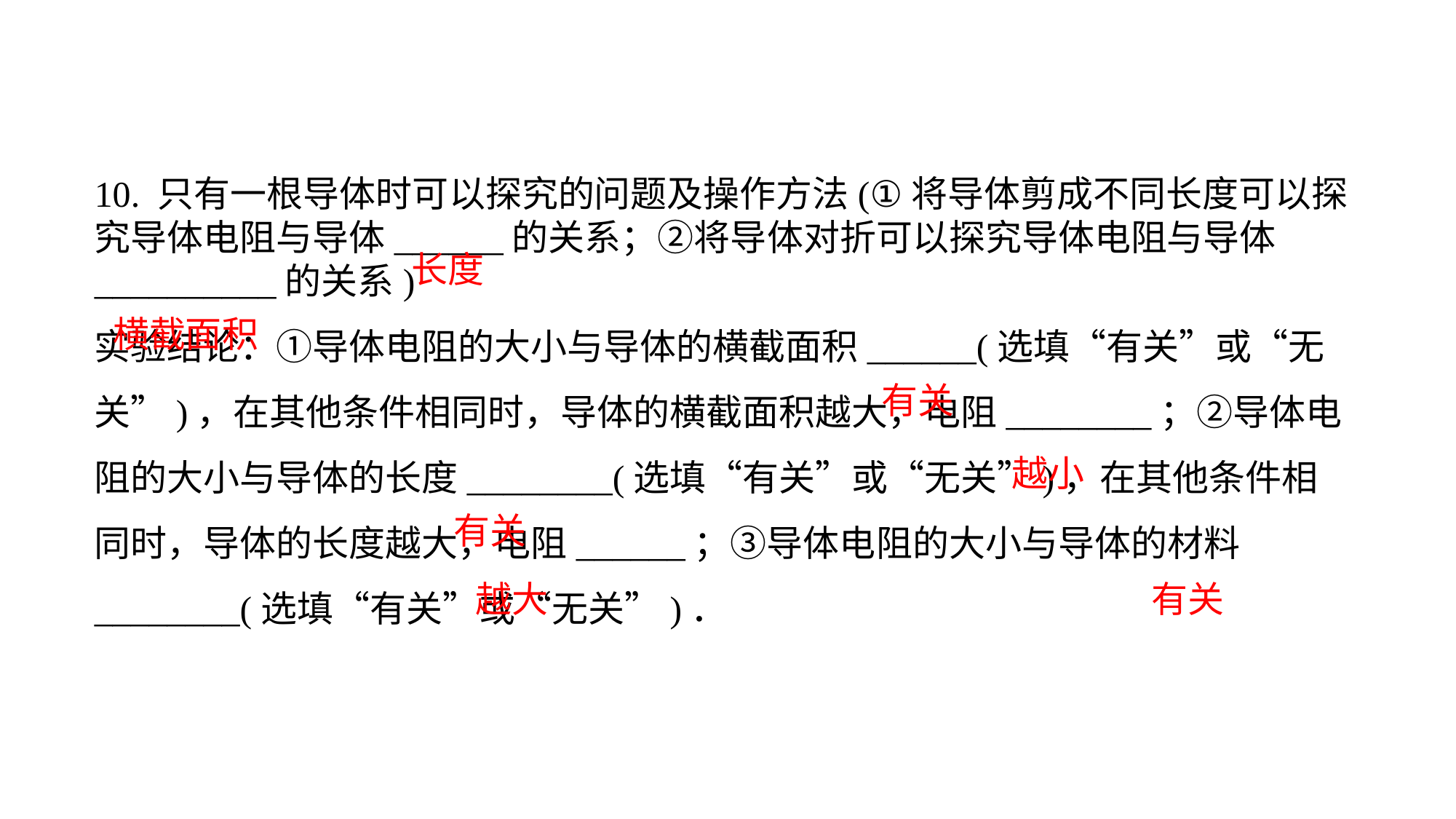

10. 只有一根导体时可以探究的问题及操作方法(①将导体剪成不同长度可以探究导体电阻与导体______的关系；②将导体对折可以探究导体电阻与导体__________的关系)实验结论：①导体电阻的大小与导体的横截面积______(选填“有关”或“无关”)，在其他条件相同时，导体的横截面积越大，电阻________；②导体电阻的大小与导体的长度________(选填“有关”或“无关”)，在其他条件相同时，导体的长度越大，电阻______；③导体电阻的大小与导体的材料________(选填“有关”或“无关”)．
长度
横截面积
有关
越小
有关
越大
有关